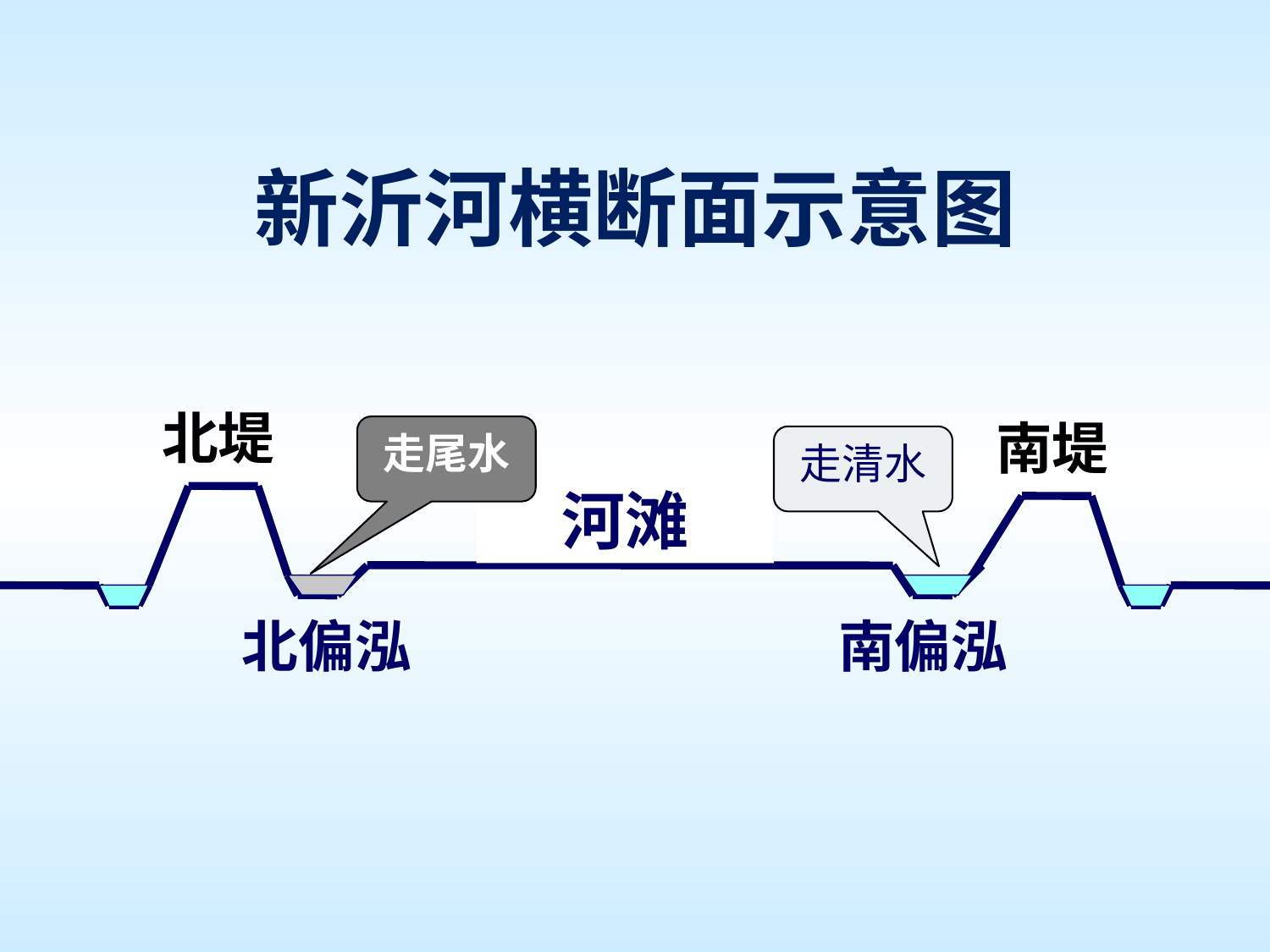

新沂河横断面示意图
北堤
南堤
走尾水
走清水
河滩

北偏泓
南偏泓